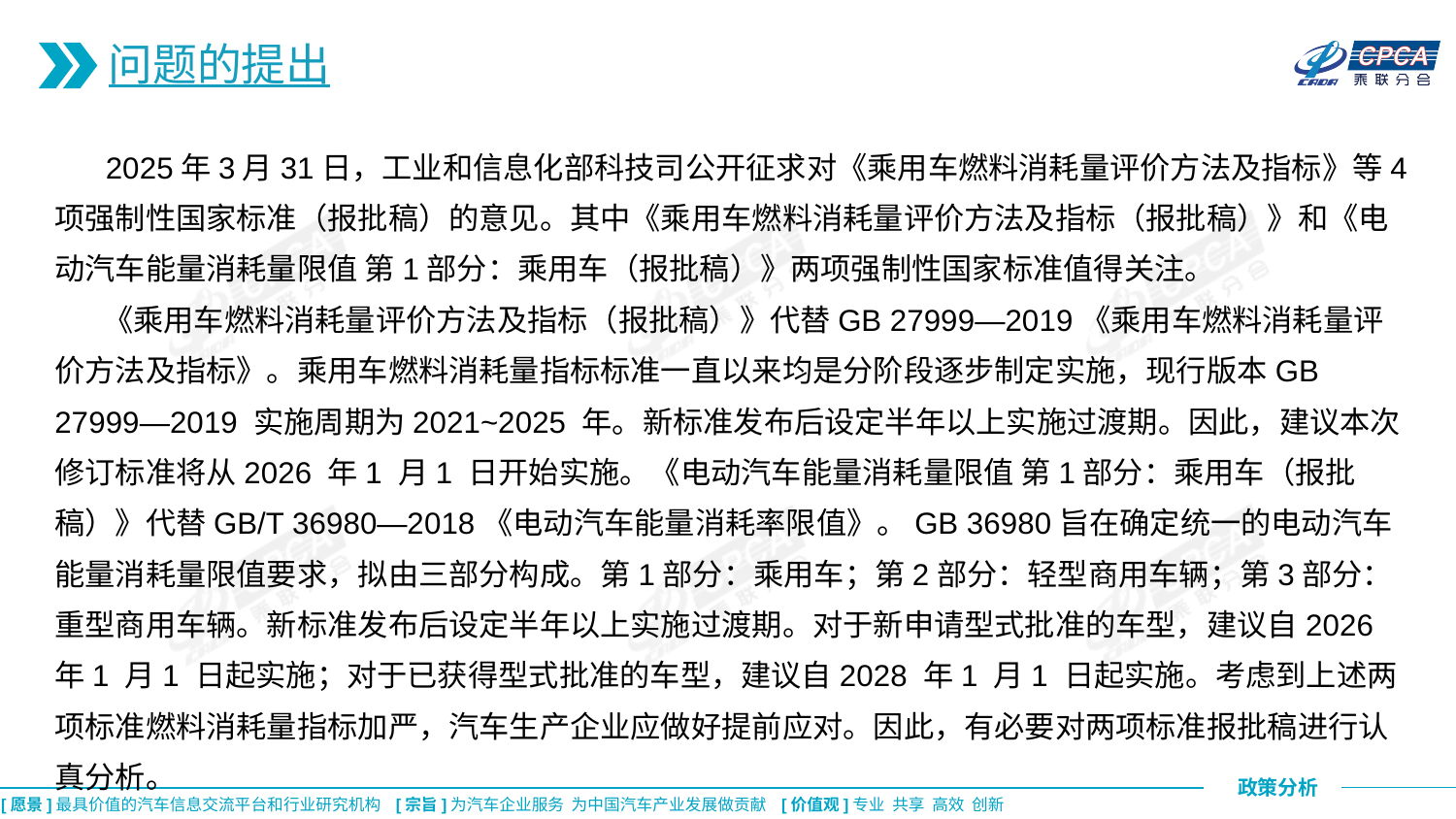

问题的提出
      2025年3月31日，工业和信息化部科技司公开征求对《乘用车燃料消耗量评价方法及指标》等4项强制性国家标准（报批稿）的意见。其中《乘用车燃料消耗量评价方法及指标（报批稿）》和《电动汽车能量消耗量限值 第1部分：乘用车（报批稿）》两项强制性国家标准值得关注。
      《乘用车燃料消耗量评价方法及指标（报批稿）》代替GB 27999—2019《乘用车燃料消耗量评价方法及指标》。乘用车燃料消耗量指标标准一直以来均是分阶段逐步制定实施，现行版本GB 27999—2019 实施周期为2021~2025 年。新标准发布后设定半年以上实施过渡期。因此，建议本次修订标准将从2026 年1 月1 日开始实施。《电动汽车能量消耗量限值 第1部分：乘用车（报批稿）》代替GB/T 36980—2018《电动汽车能量消耗率限值》。GB 36980旨在确定统一的电动汽车能量消耗量限值要求，拟由三部分构成。第1部分：乘用车；第2部分：轻型商用车辆；第3部分：重型商用车辆。新标准发布后设定半年以上实施过渡期。对于新申请型式批准的车型，建议自2026 年1 月1 日起实施；对于已获得型式批准的车型，建议自2028 年1 月1 日起实施。考虑到上述两项标准燃料消耗量指标加严，汽车生产企业应做好提前应对。因此，有必要对两项标准报批稿进行认真分析。